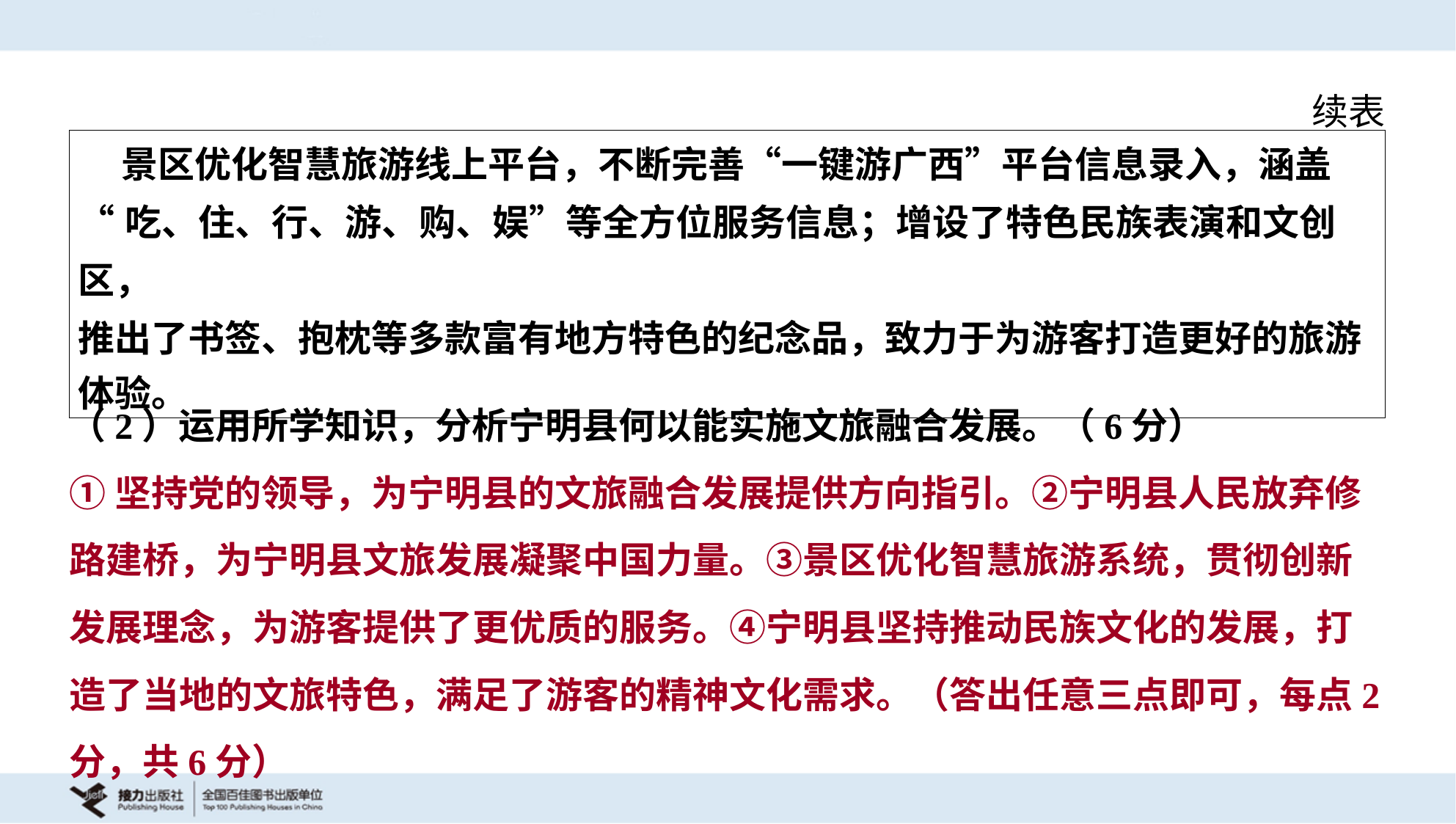

续表
| 景区优化智慧旅游线上平台，不断完善“一键游广西”平台信息录入，涵盖 “吃、住、行、游、购、娱”等全方位服务信息；增设了特色民族表演和文创区， 推出了书签、抱枕等多款富有地方特色的纪念品，致力于为游客打造更好的旅游 体验。 |
| --- |
（2）运用所学知识，分析宁明县何以能实施文旅融合发展。（6分）
①坚持党的领导，为宁明县的文旅融合发展提供方向指引。②宁明县人民放弃修
路建桥，为宁明县文旅发展凝聚中国力量。③景区优化智慧旅游系统，贯彻创新
发展理念，为游客提供了更优质的服务。④宁明县坚持推动民族文化的发展，打
造了当地的文旅特色，满足了游客的精神文化需求。（答出任意三点即可，每点2
分，共6分）